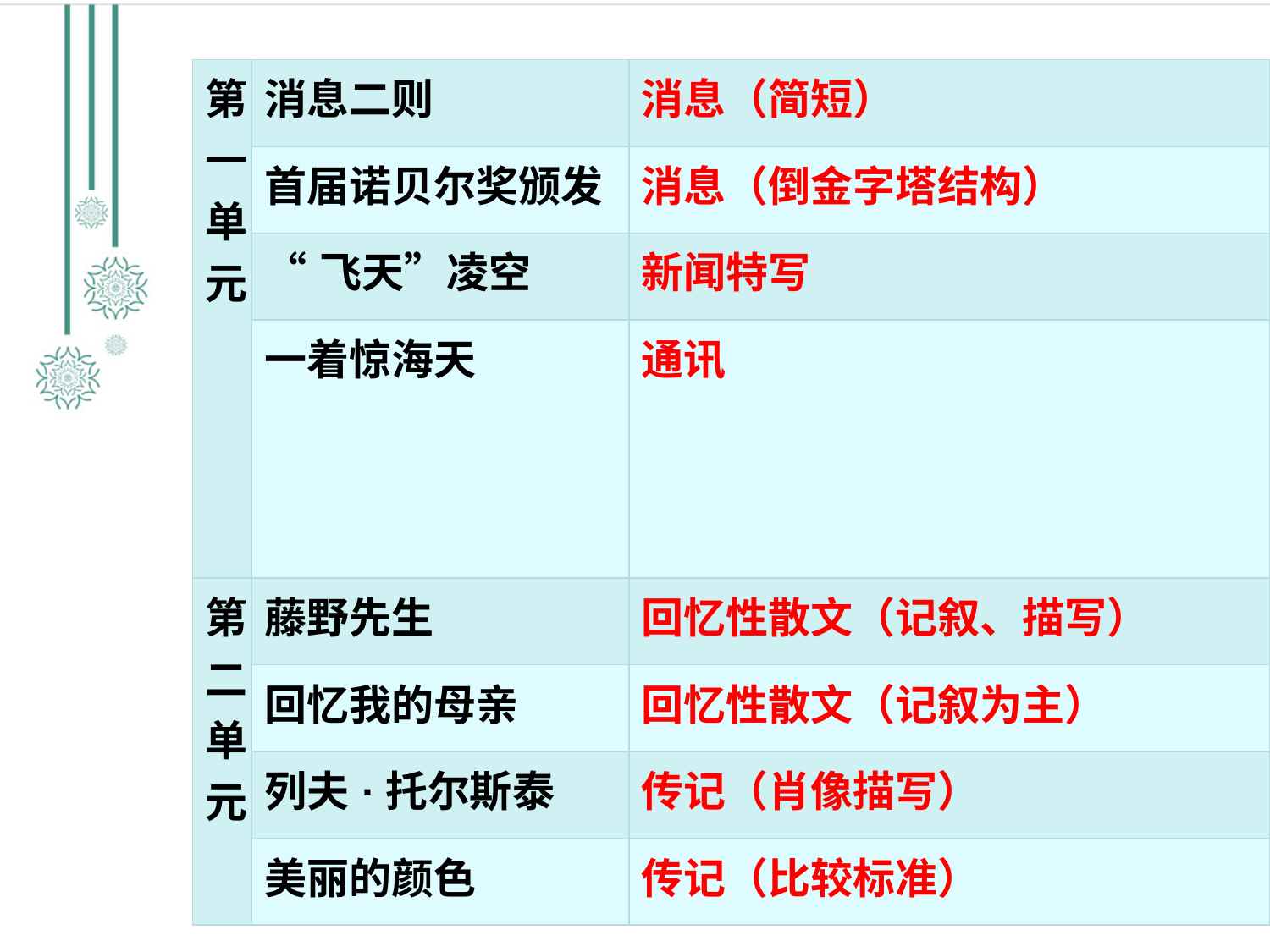

| 第一单元 | 消息二则 | 消息（简短） |
| --- | --- | --- |
|  | 首届诺贝尔奖颁发 | 消息（倒金字塔结构） |
|  | “飞天”凌空 | 新闻特写 |
|  | 一着惊海天 | 通讯 |
| 第二单元 | 藤野先生 | 回忆性散文（记叙、描写） |
|  | 回忆我的母亲 | 回忆性散文（记叙为主） |
|  | 列夫·托尔斯泰 | 传记（肖像描写） |
|  | 美丽的颜色 | 传记（比较标准） |